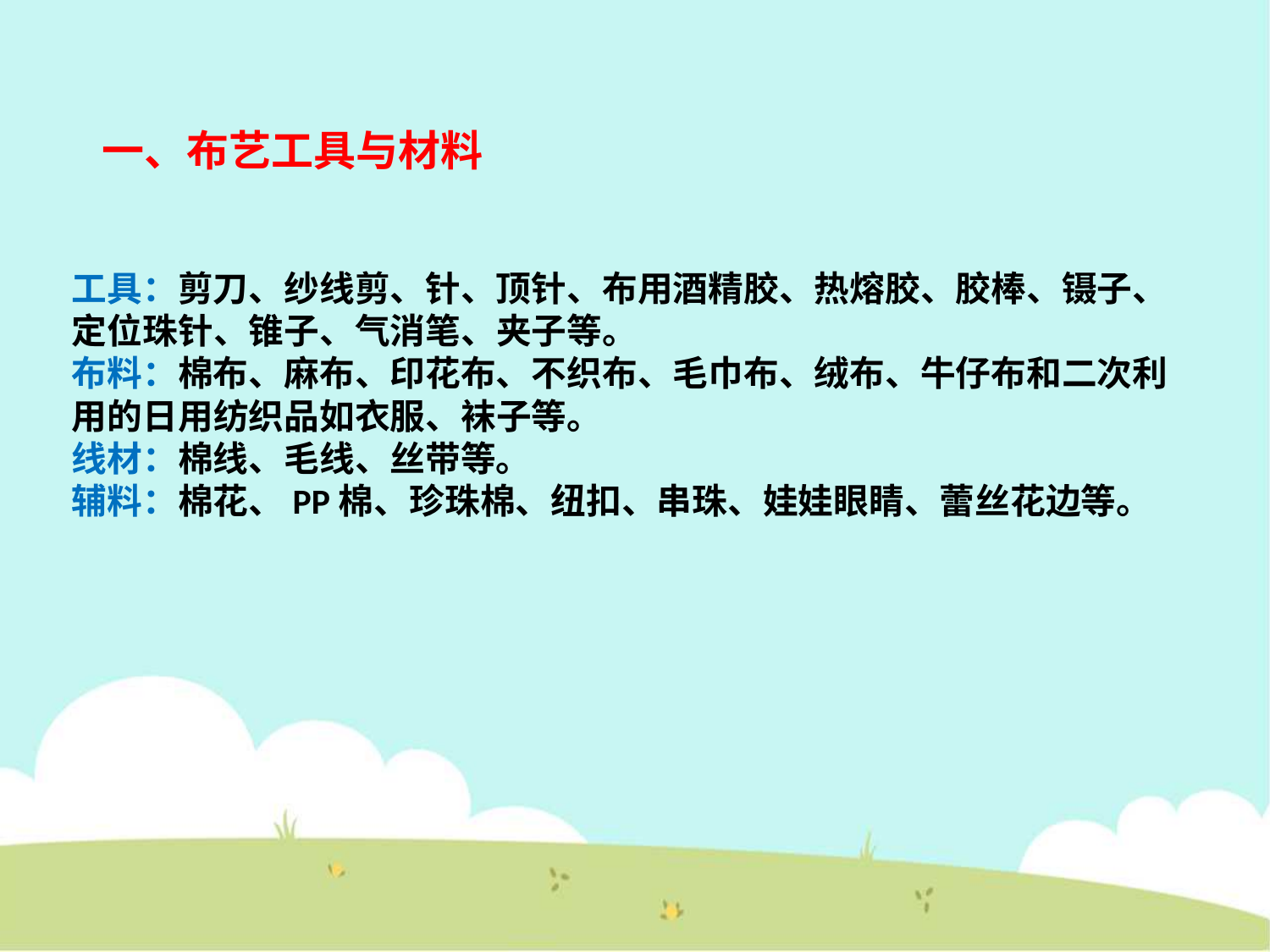

一、布艺工具与材料

工具：剪刀、纱线剪、针、顶针、布用酒精胶、热熔胶、胶棒、镊子、定位珠针、锥子、气消笔、夹子等。
布料：棉布、麻布、印花布、不织布、毛巾布、绒布、牛仔布和二次利用的日用纺织品如衣服、袜子等。
线材：棉线、毛线、丝带等。
辅料：棉花、PP棉、珍珠棉、纽扣、串珠、娃娃眼睛、蕾丝花边等。